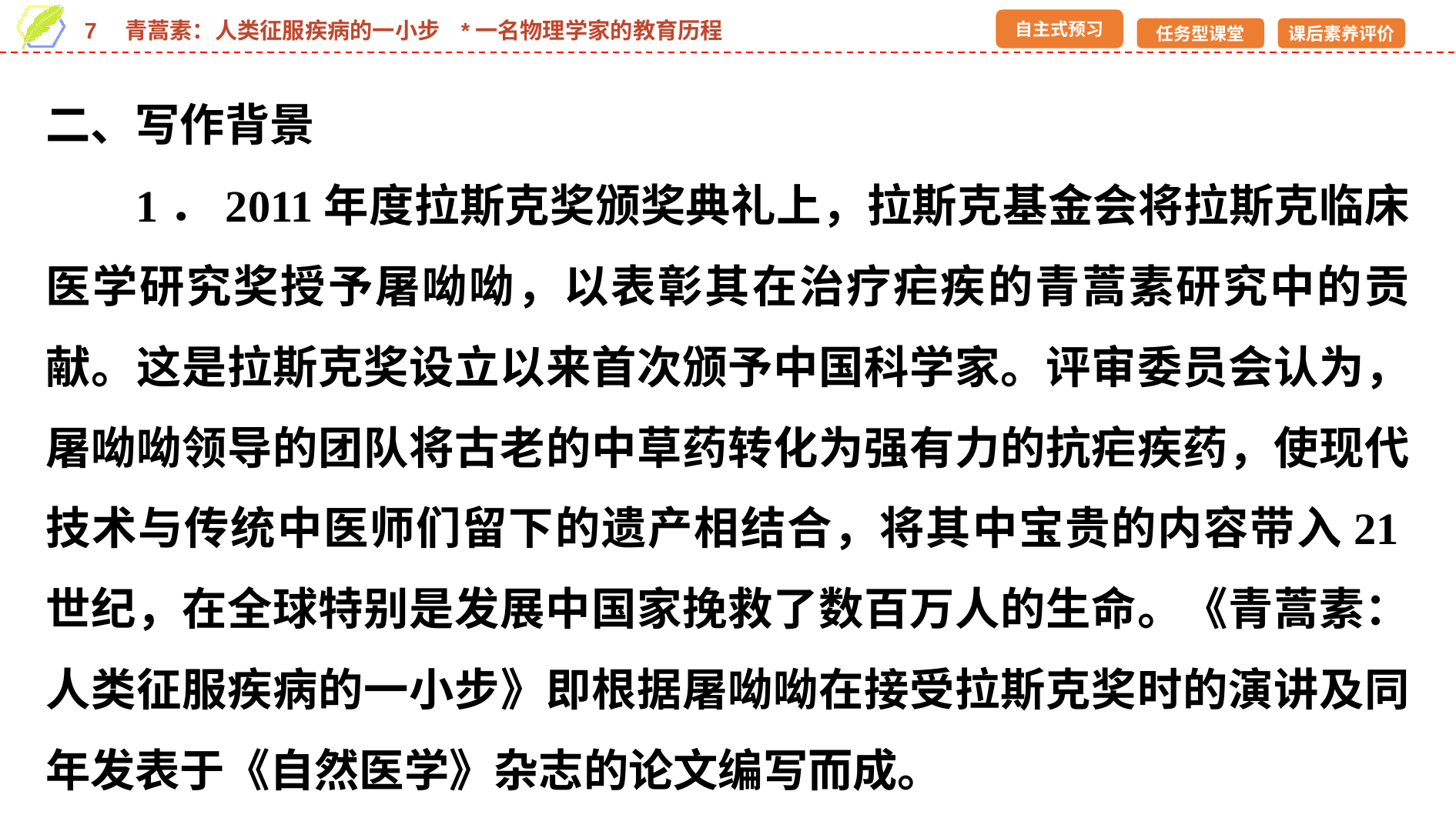

二、写作背景
1．2011年度拉斯克奖颁奖典礼上，拉斯克基金会将拉斯克临床医学研究奖授予屠呦呦，以表彰其在治疗疟疾的青蒿素研究中的贡献。这是拉斯克奖设立以来首次颁予中国科学家。评审委员会认为，屠呦呦领导的团队将古老的中草药转化为强有力的抗疟疾药，使现代技术与传统中医师们留下的遗产相结合，将其中宝贵的内容带入21世纪，在全球特别是发展中国家挽救了数百万人的生命。《青蒿素：人类征服疾病的一小步》即根据屠呦呦在接受拉斯克奖时的演讲及同年发表于《自然医学》杂志的论文编写而成。